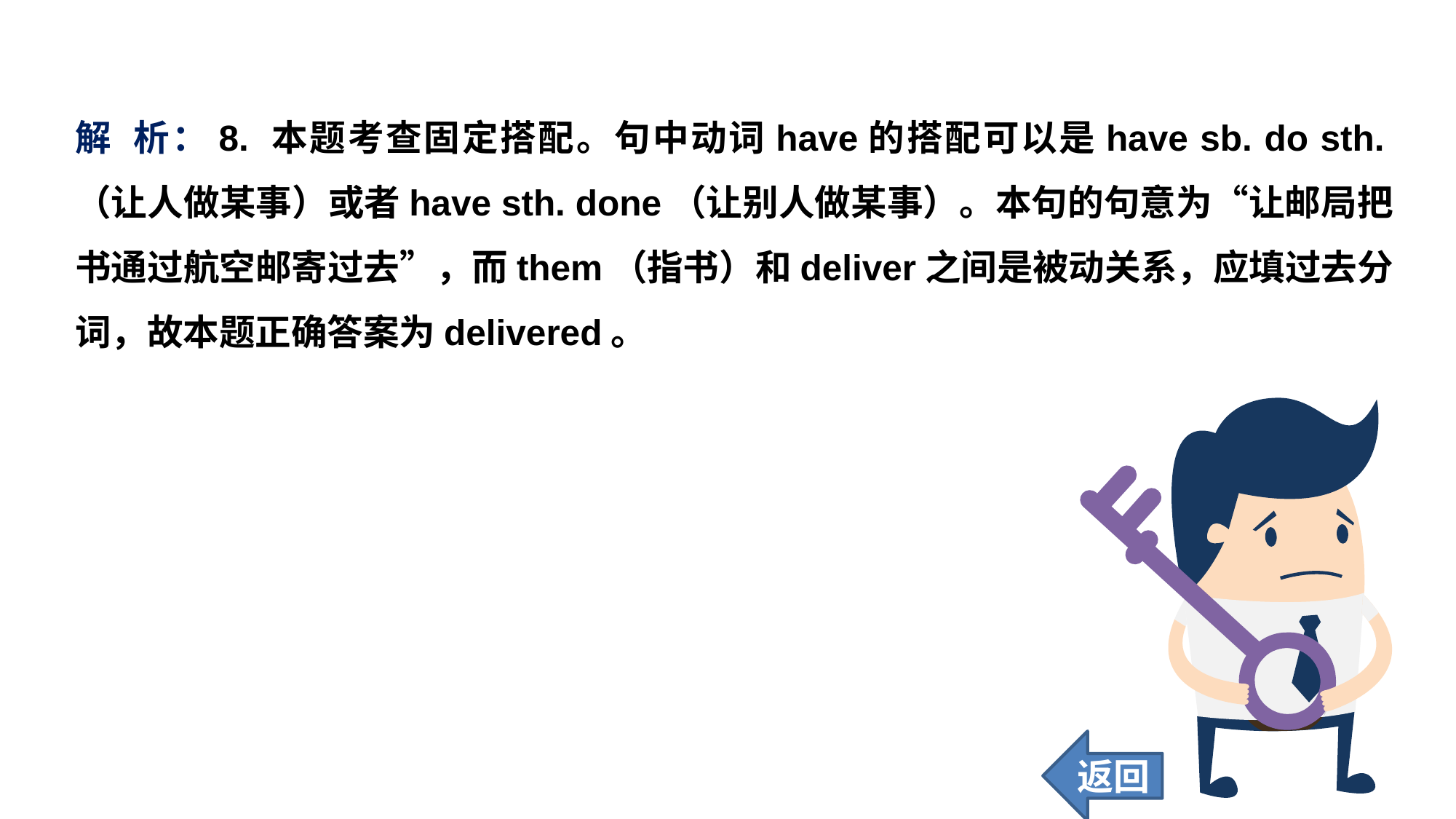

解  析：8. 本题考查固定搭配。句中动词have的搭配可以是have sb. do sth.（让人做某事）或者have sth. done（让别人做某事）。本句的句意为“让邮局把书通过航空邮寄过去”，而them（指书）和deliver之间是被动关系，应填过去分词，故本题正确答案为delivered。

返回
155